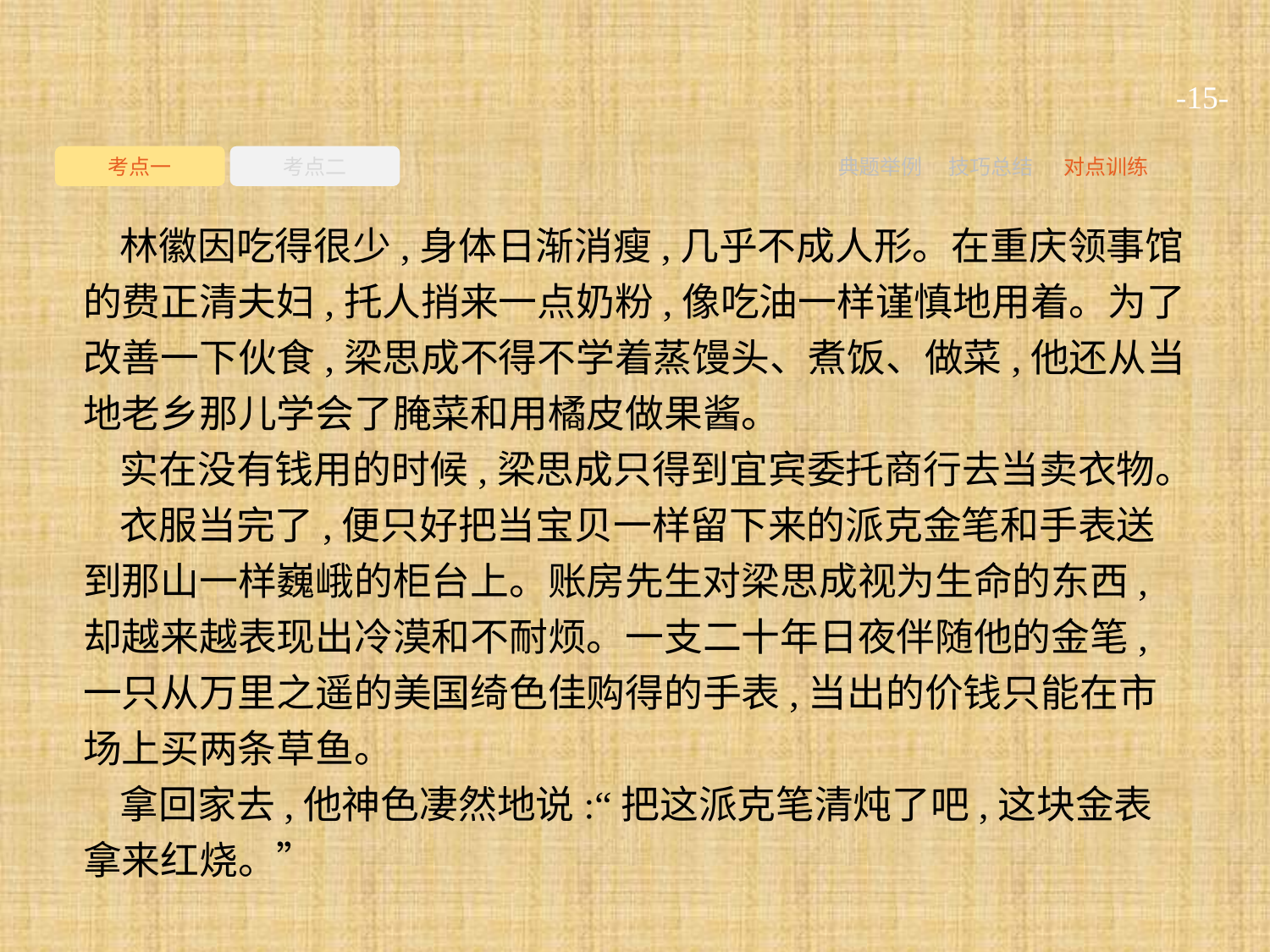

-15-
考点一
考点二
典题举例
技巧总结
对点训练
林徽因吃得很少,身体日渐消瘦,几乎不成人形。在重庆领事馆的费正清夫妇,托人捎来一点奶粉,像吃油一样谨慎地用着。为了改善一下伙食,梁思成不得不学着蒸馒头、煮饭、做菜,他还从当地老乡那儿学会了腌菜和用橘皮做果酱。
实在没有钱用的时候,梁思成只得到宜宾委托商行去当卖衣物。
衣服当完了,便只好把当宝贝一样留下来的派克金笔和手表送到那山一样巍峨的柜台上。账房先生对梁思成视为生命的东西,却越来越表现出冷漠和不耐烦。一支二十年日夜伴随他的金笔,一只从万里之遥的美国绮色佳购得的手表,当出的价钱只能在市场上买两条草鱼。
拿回家去,他神色凄然地说:“把这派克笔清炖了吧,这块金表拿来红烧。”